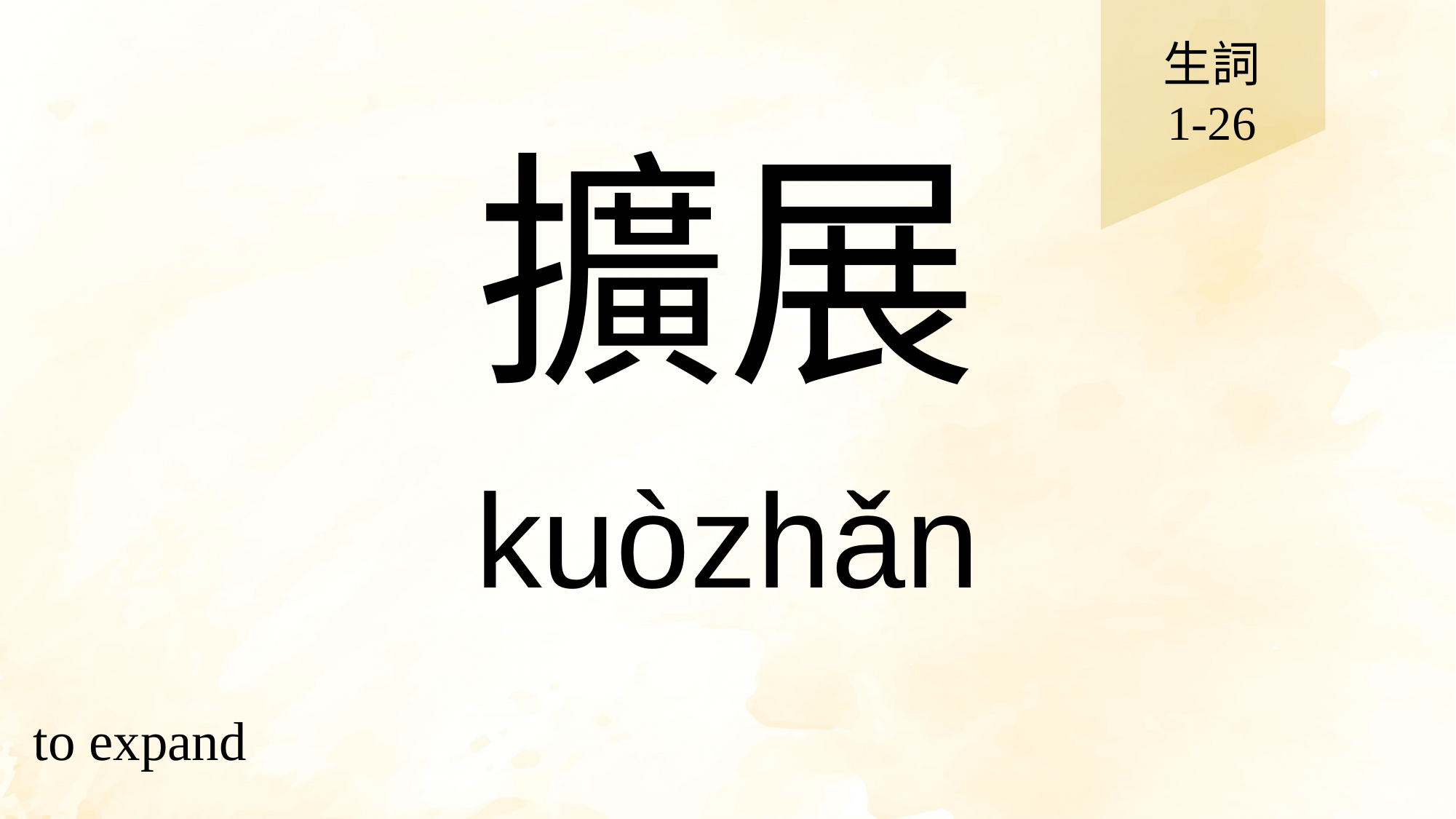

生詞
1-26
# 擴展
kuòzhǎn
to expand